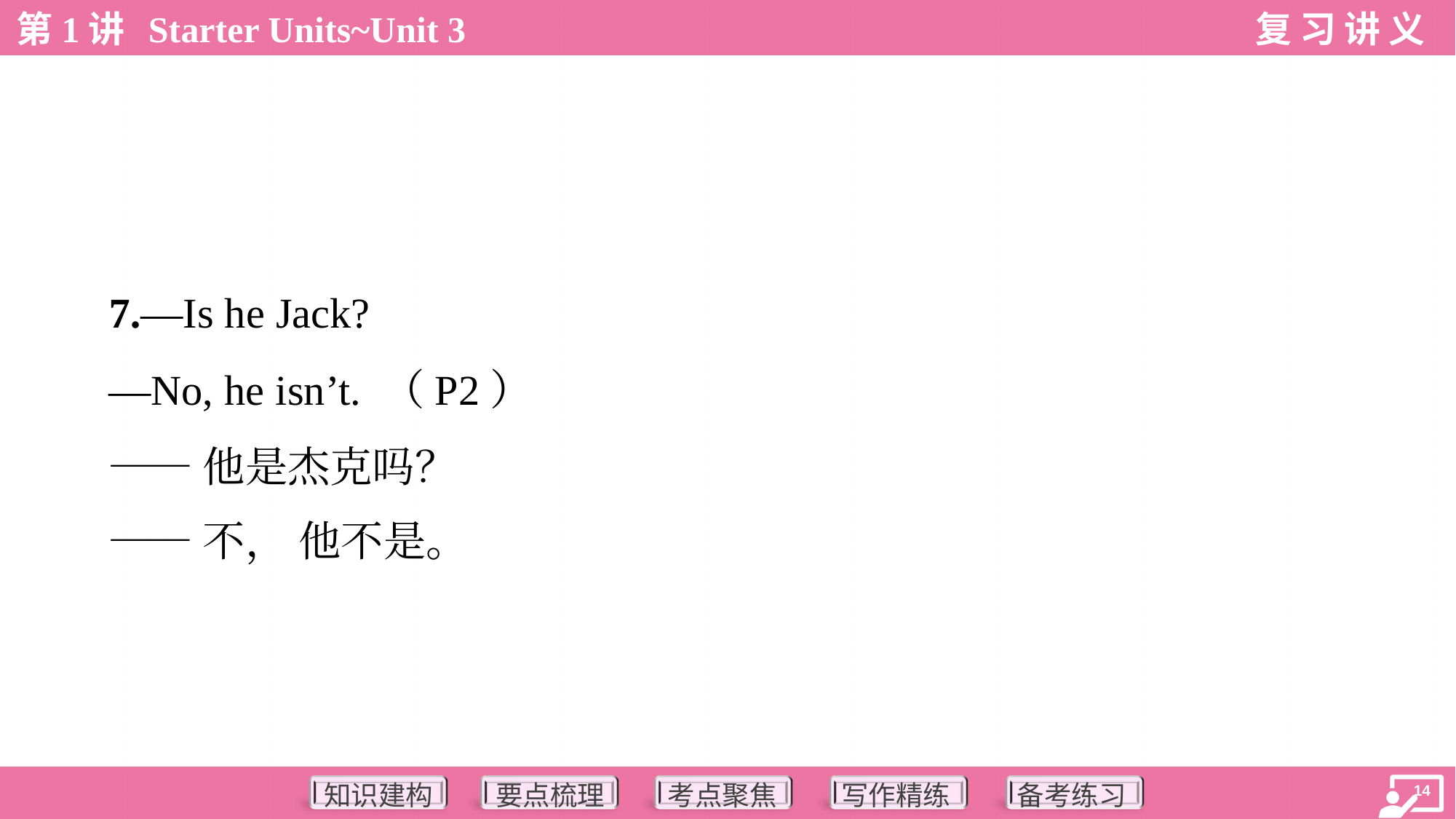

7.—Is he Jack?
    —No, he isn’t. （P2）
    ——他是杰克吗？
    ——不， 他不是。